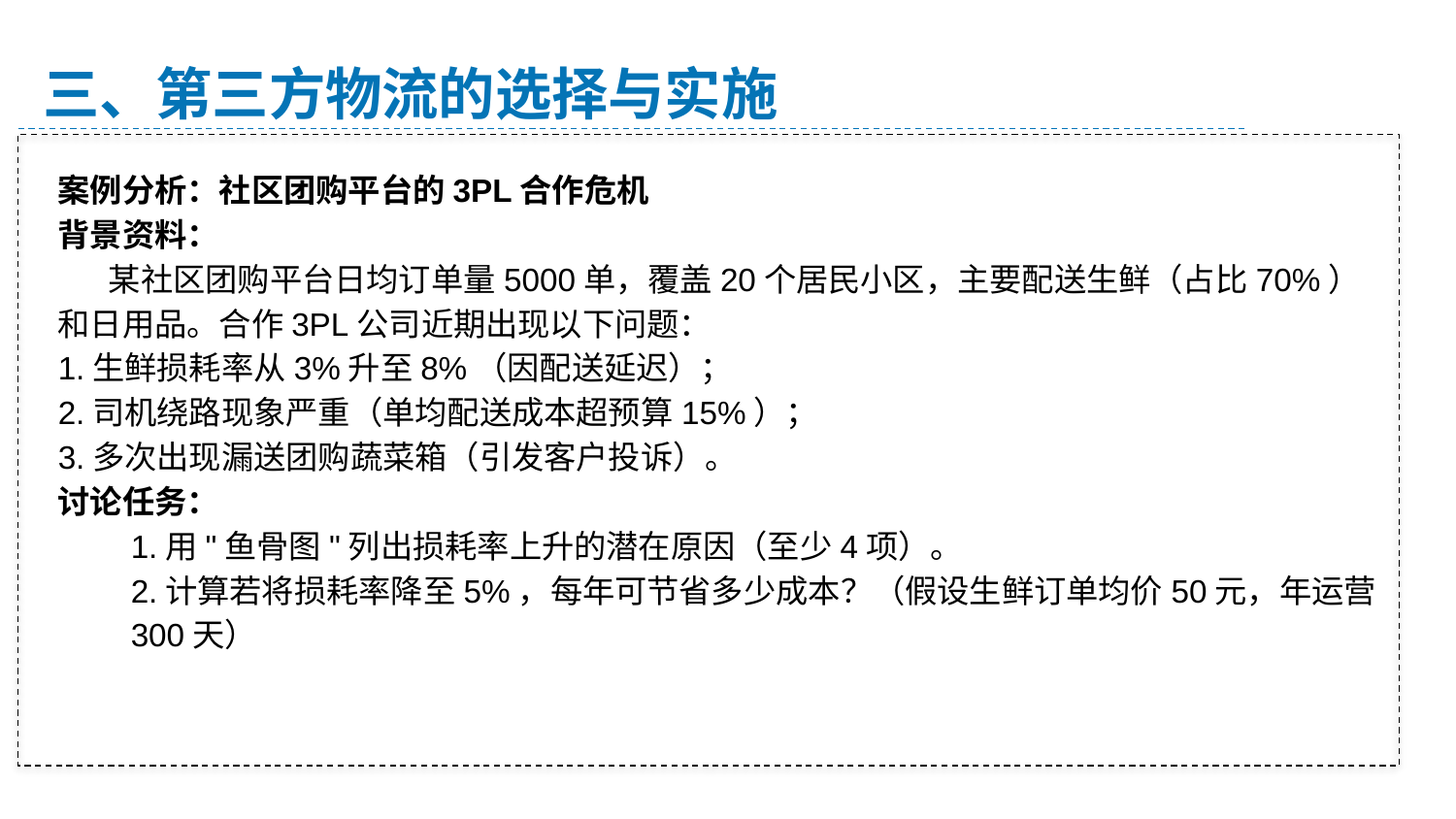

三、第三方物流的选择与实施

案例分析：社区团购平台的3PL合作危机
背景资料：
       某社区团购平台日均订单量5000单，覆盖20个居民小区，主要配送生鲜（占比70%）和日用品。合作3PL公司近期出现以下问题：
1.生鲜损耗率从3%升至8%（因配送延迟）；
2.司机绕路现象严重（单均配送成本超预算15%）；
3.多次出现漏送团购蔬菜箱（引发客户投诉）。
讨论任务：
1.用"鱼骨图"列出损耗率上升的潜在原因（至少4项）。
2.计算若将损耗率降至5%，每年可节省多少成本？（假设生鲜订单均价50元，年运营300天）